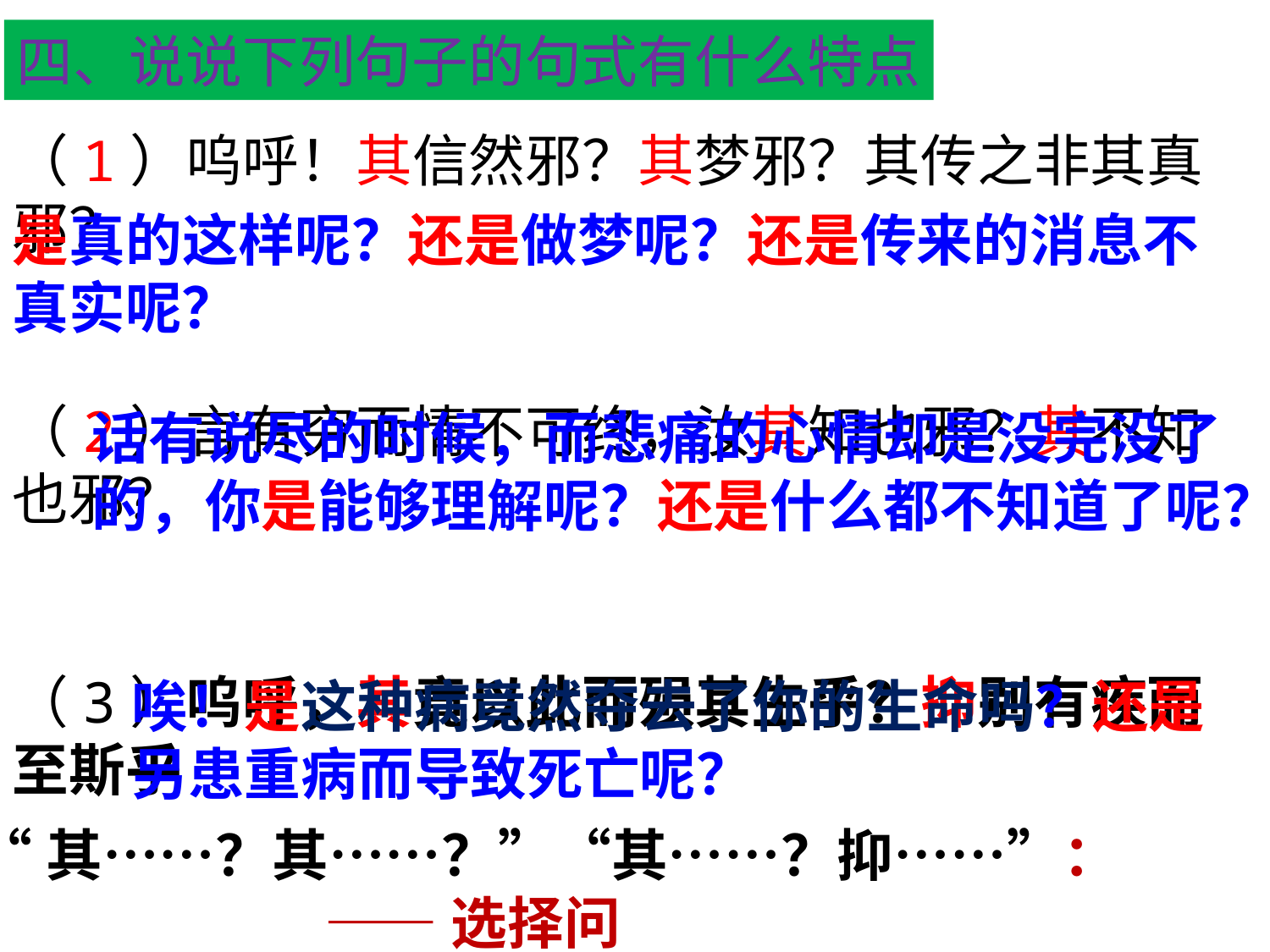

四、说说下列句子的句式有什么特点
（1）呜呼！其信然邪？其梦邪？其传之非其真邪？

（2）言有穷而情不可终，汝其知也邪？其不知也邪？

（3）呜呼，其竟以此而殒其生乎？抑别有疾而至斯乎
是真的这样呢？还是做梦呢？还是传来的消息不真实呢？
话有说尽的时候，而悲痛的心情却是没完没了的，你是能够理解呢？还是什么都不知道了呢？
唉！是这种病竟然夺去了你的生命吗？还是另患重病而导致死亡呢？
“其……？其……？”“其……？抑……”：
                           ——选择问